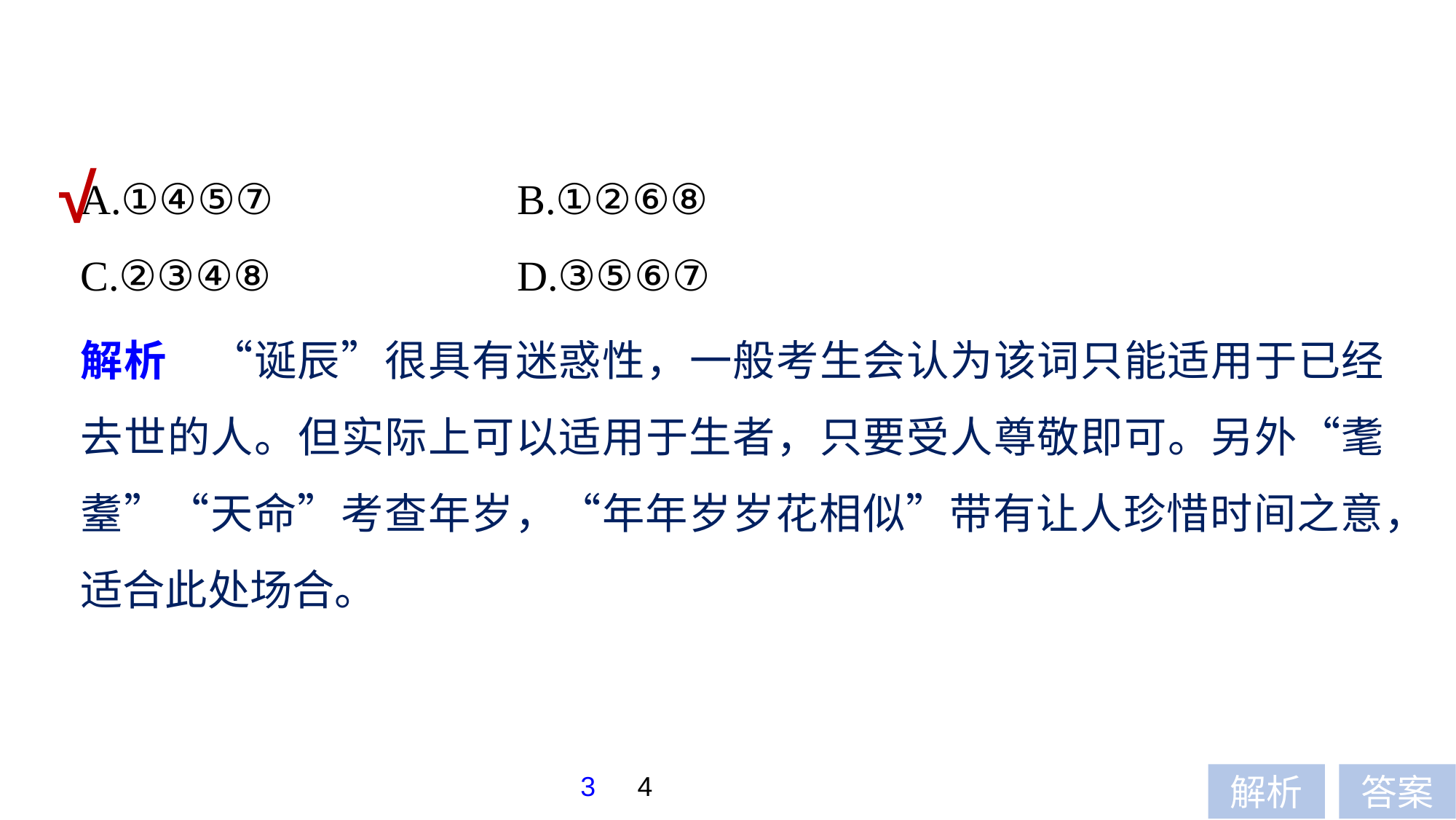

A.①④⑤⑦  			B.①②⑥⑧
C.②③④⑧  			D.③⑤⑥⑦
√
解析　“诞辰”很具有迷惑性，一般考生会认为该词只能适用于已经去世的人。但实际上可以适用于生者，只要受人尊敬即可。另外“耄耋”“天命”考查年岁，“年年岁岁花相似”带有让人珍惜时间之意，适合此处场合。
3
4
解析
答案